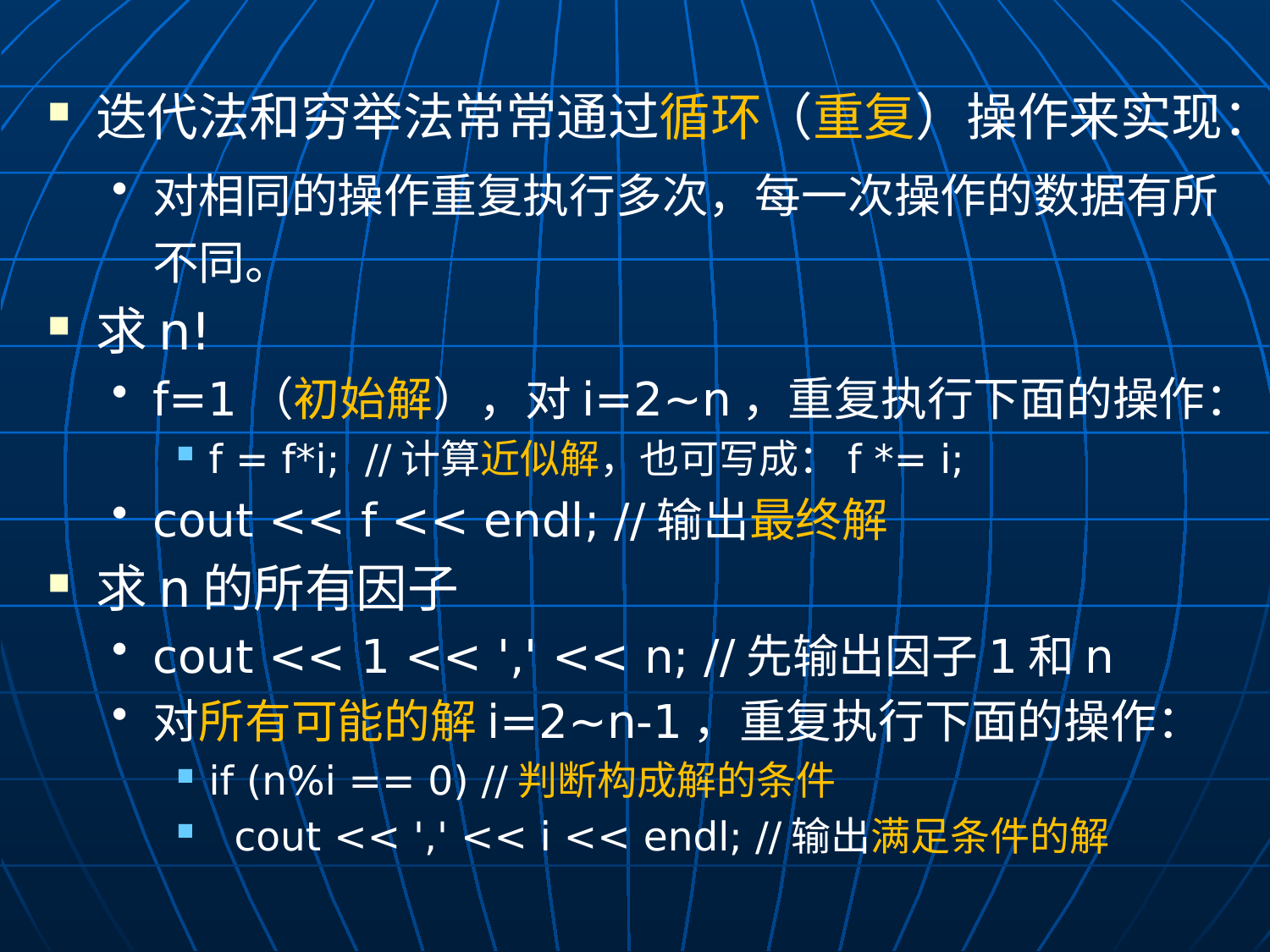

迭代法和穷举法常常通过循环（重复）操作来实现：
对相同的操作重复执行多次，每一次操作的数据有所不同。
求n!
f=1（初始解），对i=2~n，重复执行下面的操作：
f = f*i;  //计算近似解，也可写成：f *= i;
cout << f << endl; //输出最终解
求n的所有因子
cout << 1 << ',' << n; //先输出因子1和n
对所有可能的解i=2~n-1，重复执行下面的操作：
if (n%i == 0) //判断构成解的条件
  cout << ',' << i << endl; //输出满足条件的解